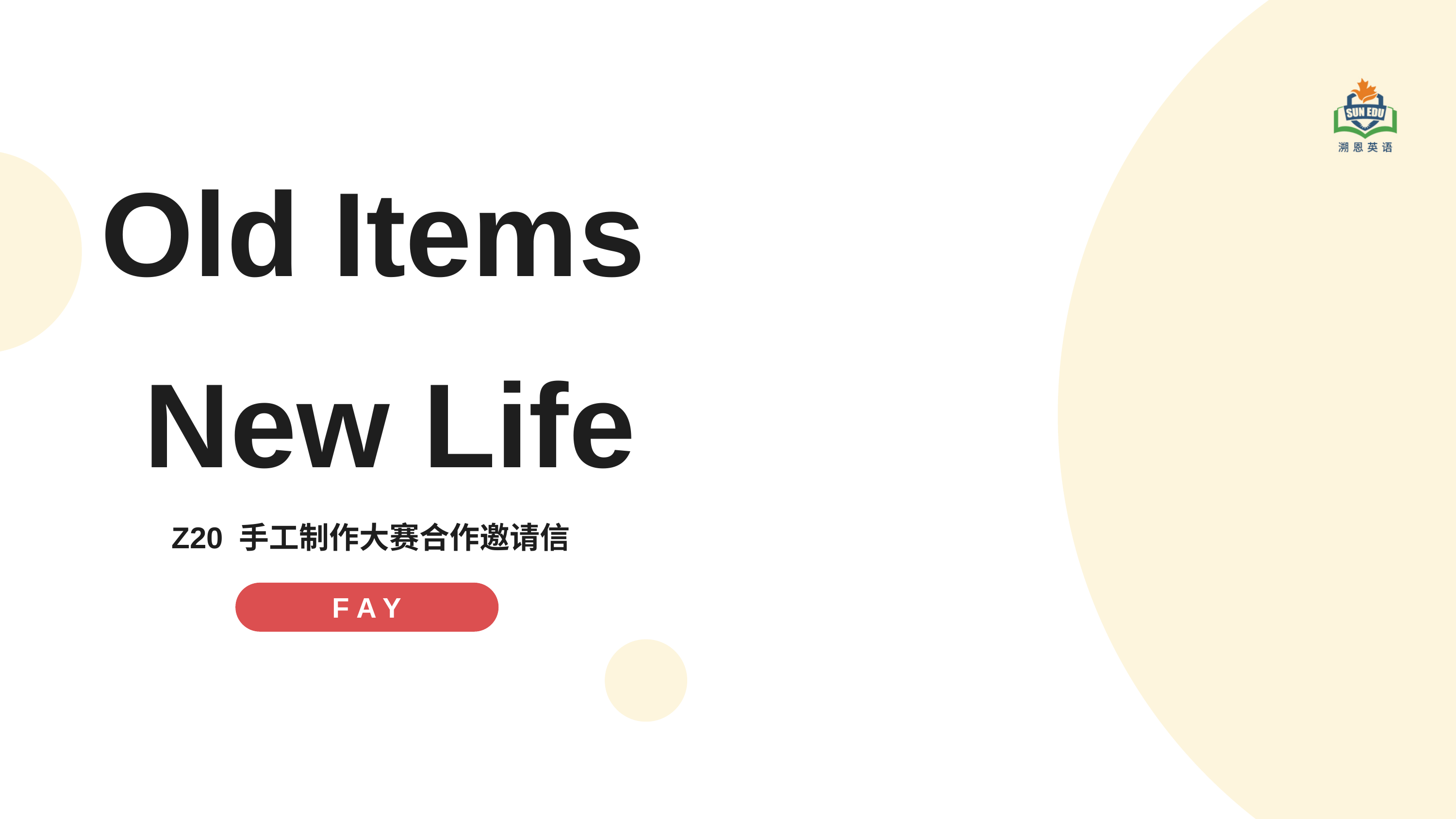

Old Items
New Life

Z20 手工制作大赛合作邀请信

F A Y